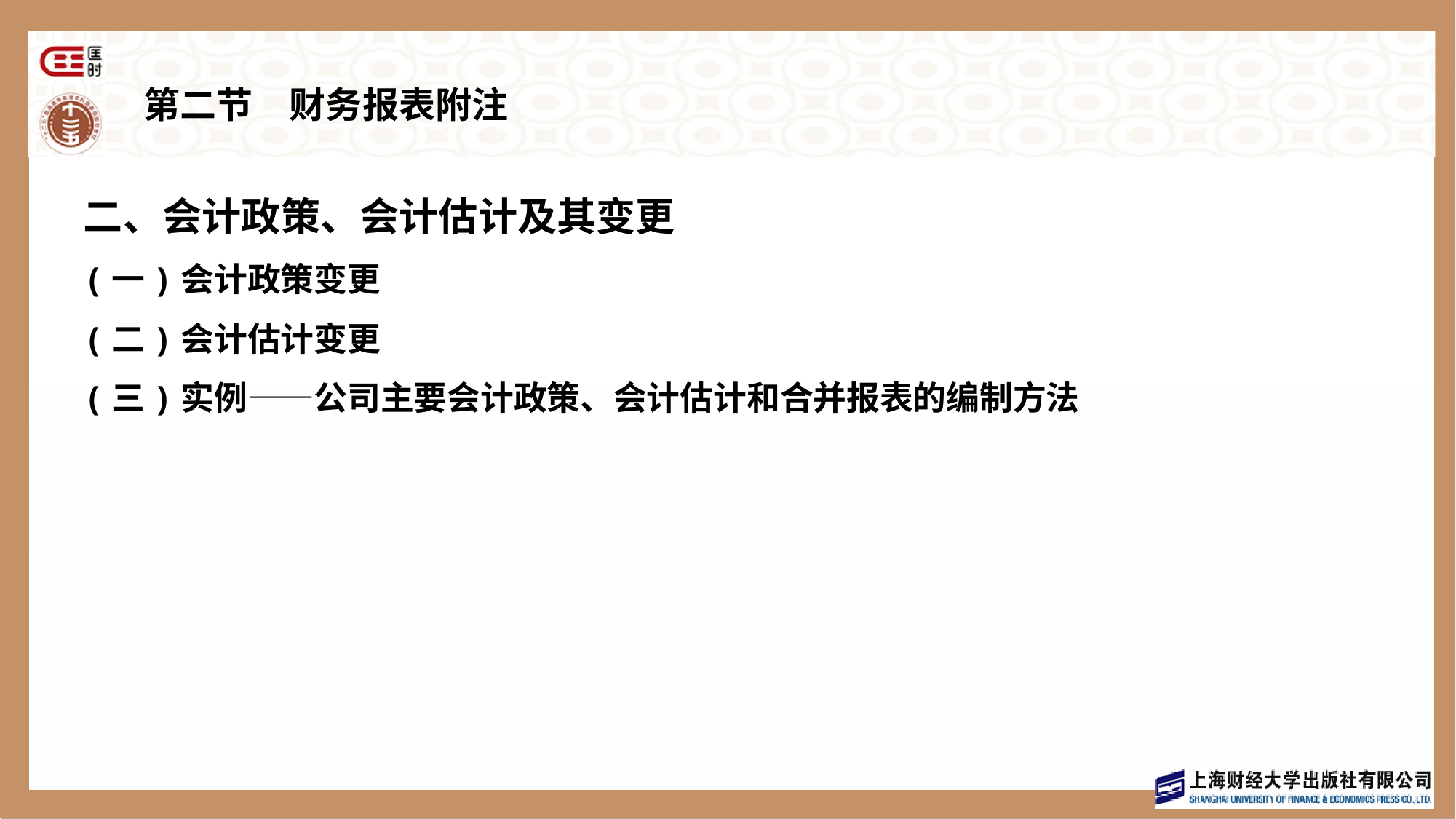

# 第二节　财务报表附注
二、会计政策、会计估计及其变更
(一)会计政策变更
(二)会计估计变更
(三)实例——公司主要会计政策、会计估计和合并报表的编制方法